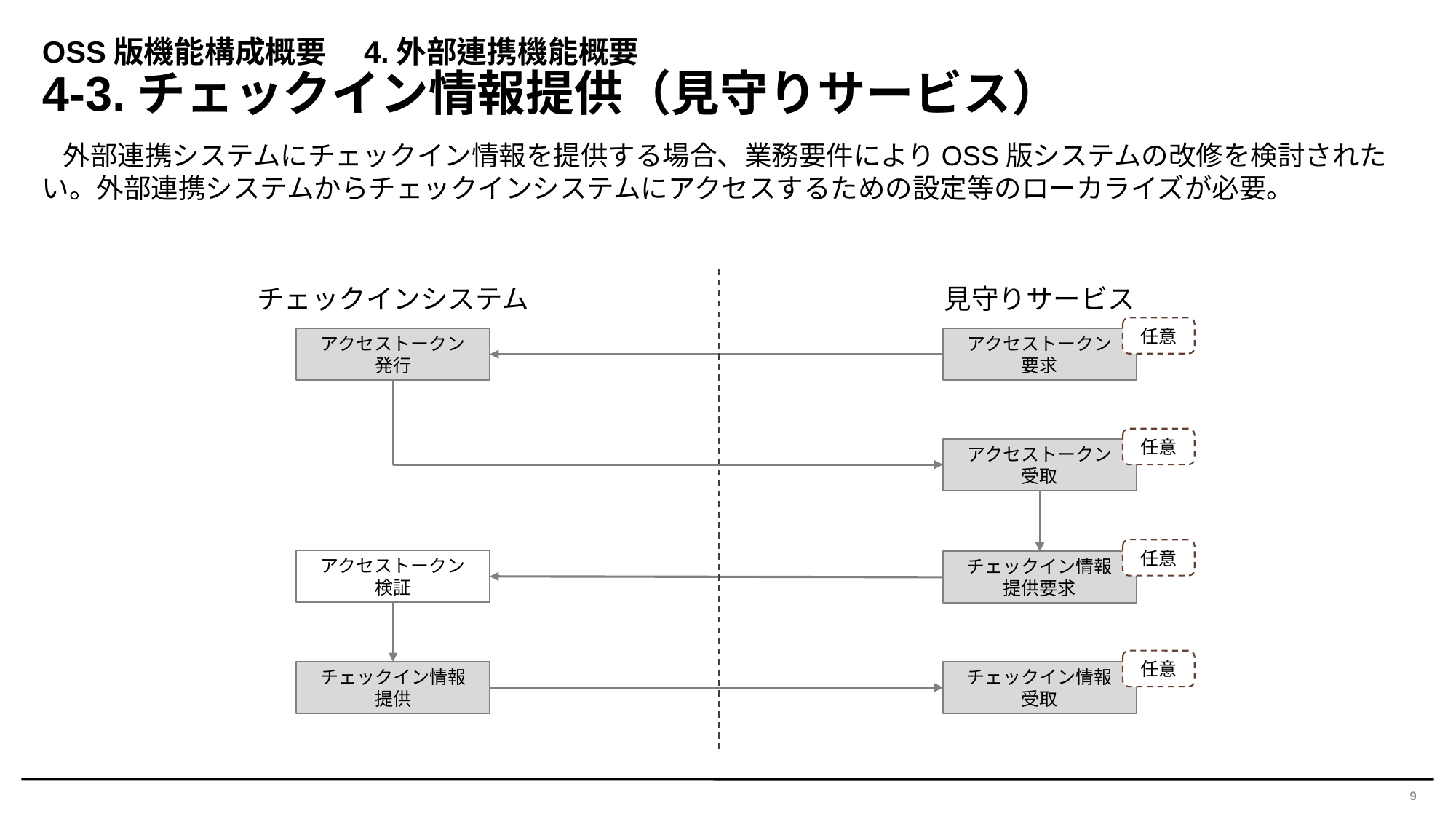

OSS版機能構成概要　4.外部連携機能概要
4-3.チェックイン情報提供（見守りサービス）
外部連携システムにチェックイン情報を提供する場合、業務要件によりOSS版システムの改修を検討されたい。外部連携システムからチェックインシステムにアクセスするための設定等のローカライズが必要。
チェックインシステム
見守りサービス
任意
アクセストークン
発行
アクセストークン
要求
任意
アクセストークン
受取
任意
アクセストークン
検証
チェックイン情報
提供要求
任意
チェックイン情報
提供
チェックイン情報
受取